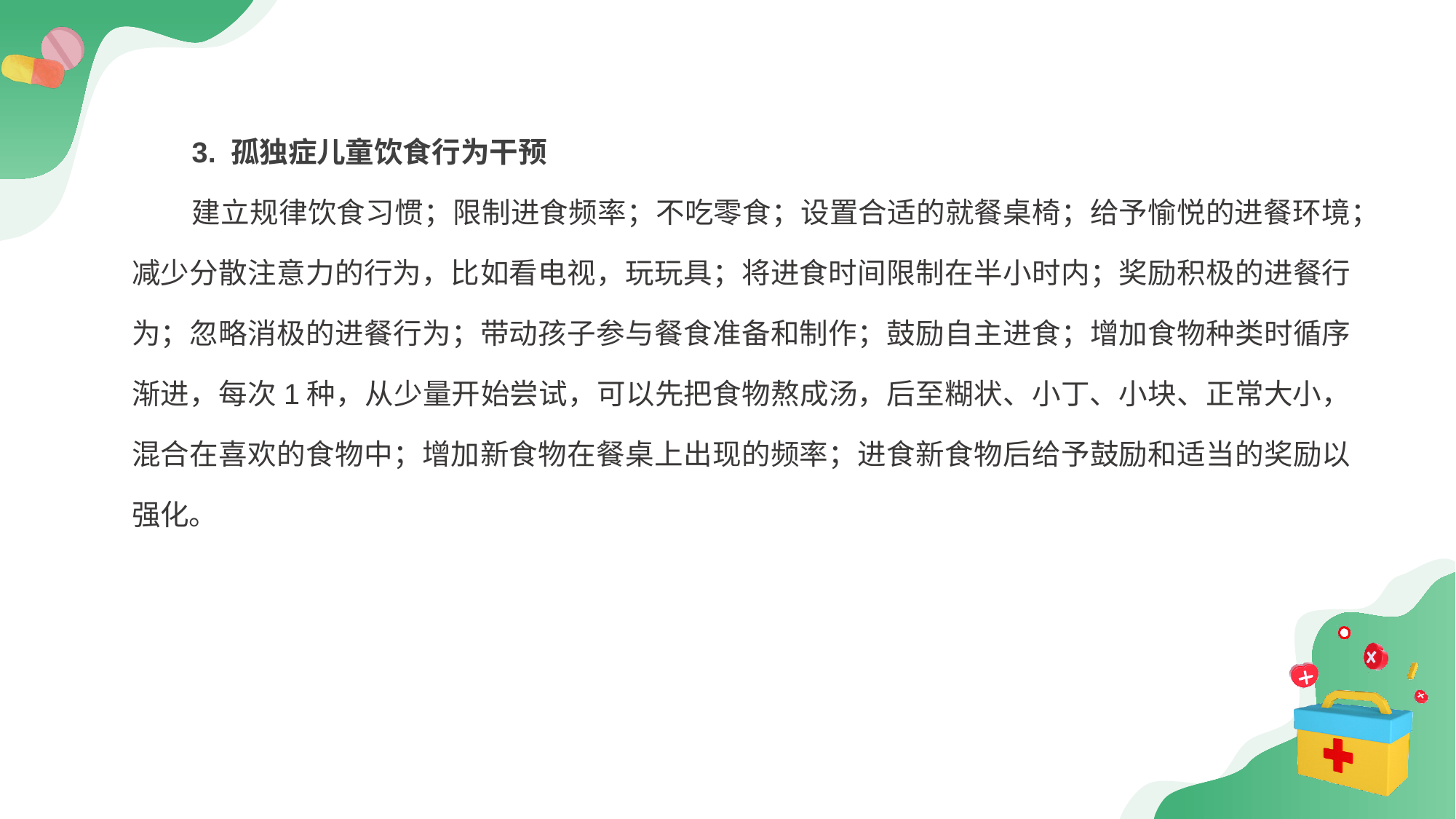

3. 孤独症儿童饮食行为干预
建立规律饮食习惯；限制进食频率；不吃零食；设置合适的就餐桌椅；给予愉悦的进餐环境；减少分散注意力的行为，比如看电视，玩玩具；将进食时间限制在半小时内；奖励积极的进餐行为；忽略消极的进餐行为；带动孩子参与餐食准备和制作；鼓励自主进食；增加食物种类时循序渐进，每次1种，从少量开始尝试，可以先把食物熬成汤，后至糊状、小丁、小块、正常大小，混合在喜欢的食物中；增加新食物在餐桌上出现的频率；进食新食物后给予鼓励和适当的奖励以强化。